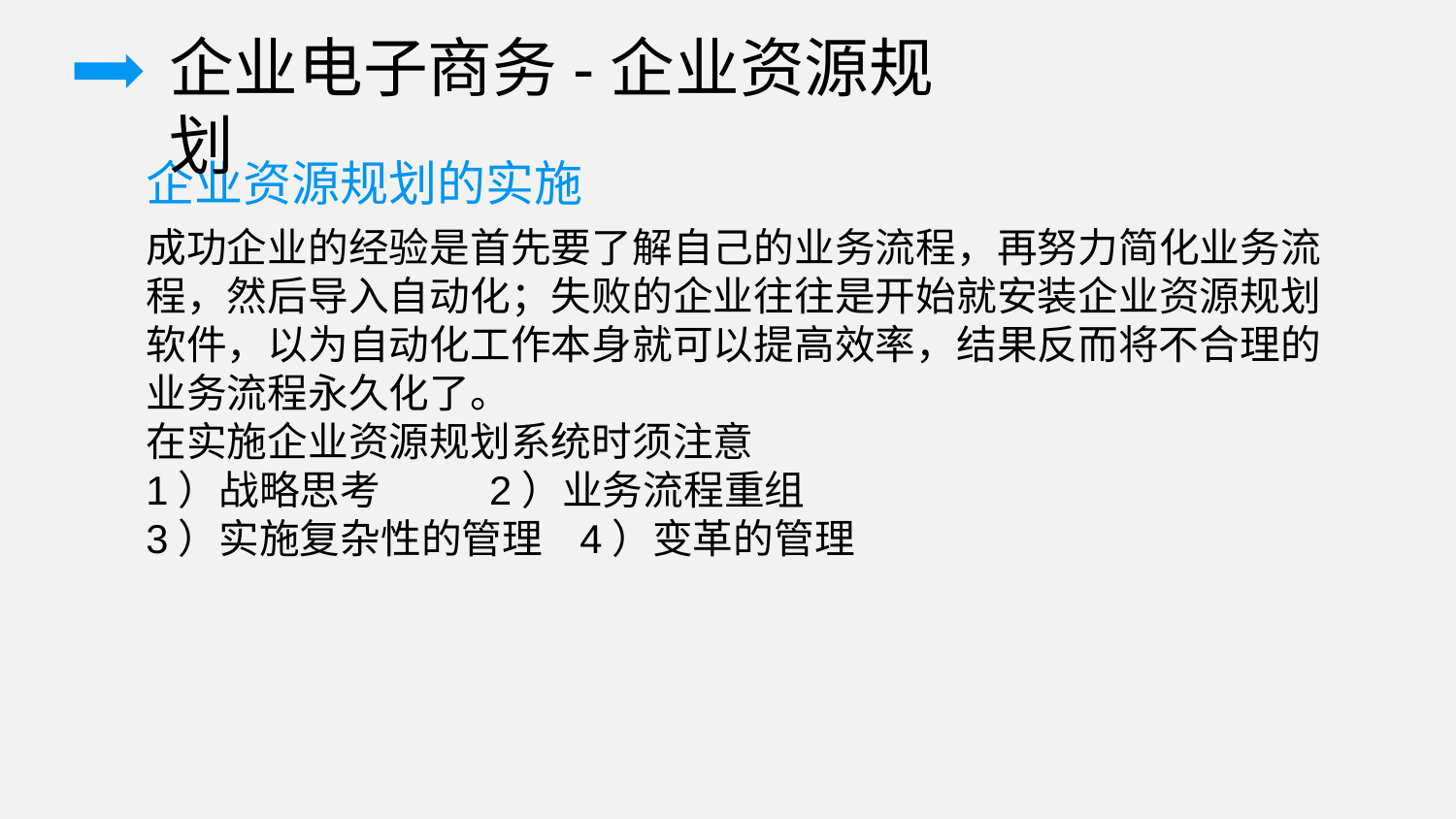

企业电子商务-企业资源规划
企业资源规划的实施

成功企业的经验是首先要了解自己的业务流程，再努力简化业务流程，然后导入自动化；失败的企业往往是开始就安装企业资源规划软件，以为自动化工作本身就可以提高效率，结果反而将不合理的业务流程永久化了。
在实施企业资源规划系统时须注意
1）战略思考           2）业务流程重组
3）实施复杂性的管理   4）变革的管理